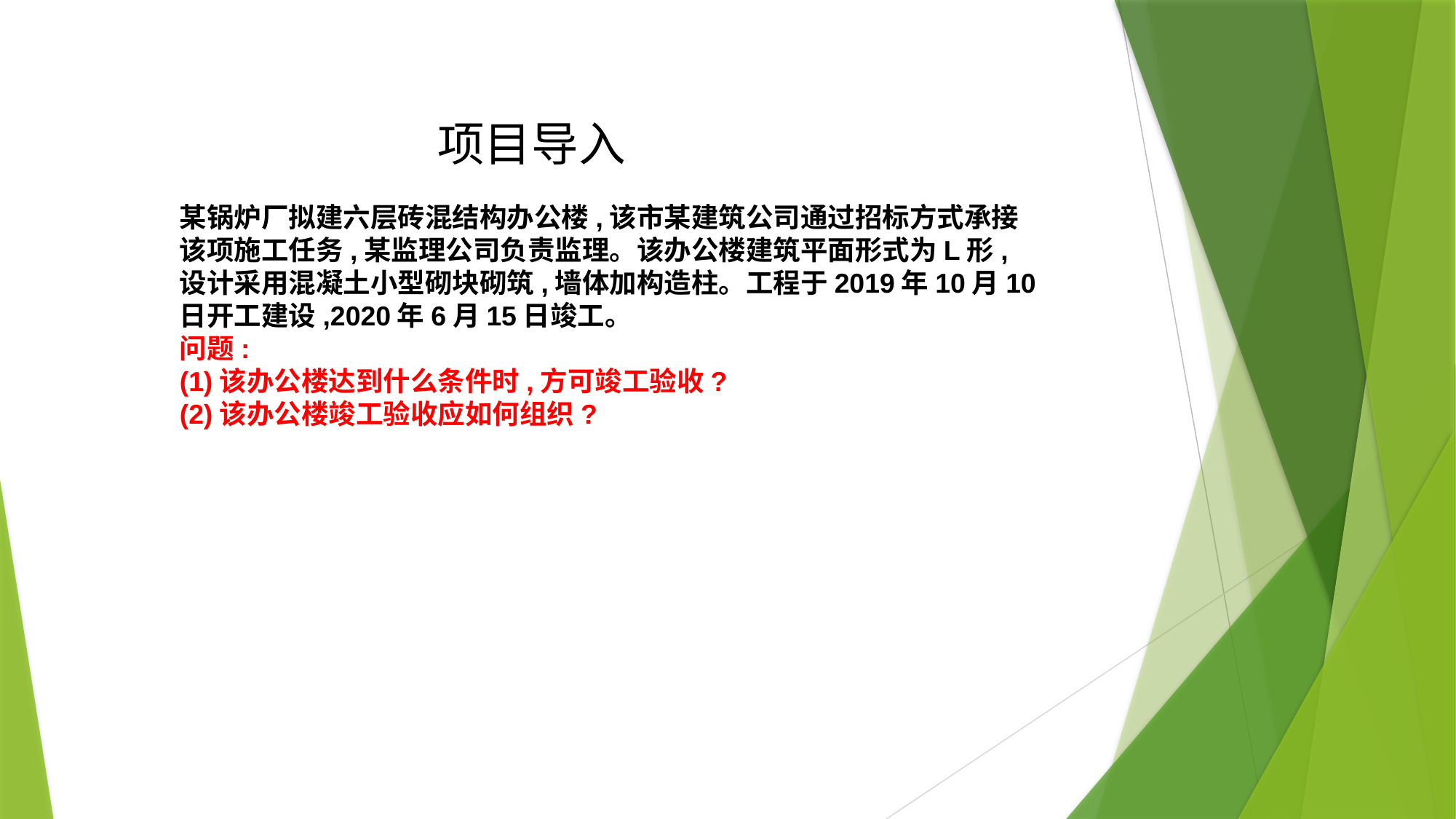

# 项目导入
某锅炉厂拟建六层砖混结构办公楼,该市某建筑公司通过招标方式承接该项施工任务,某监理公司负责监理。该办公楼建筑平面形式为L形,设计采用混凝土小型砌块砌筑,墙体加构造柱。工程于2019年10月10日开工建设,2020年6月15日竣工。
问题:
(1)该办公楼达到什么条件时,方可竣工验收?
(2)该办公楼竣工验收应如何组织?